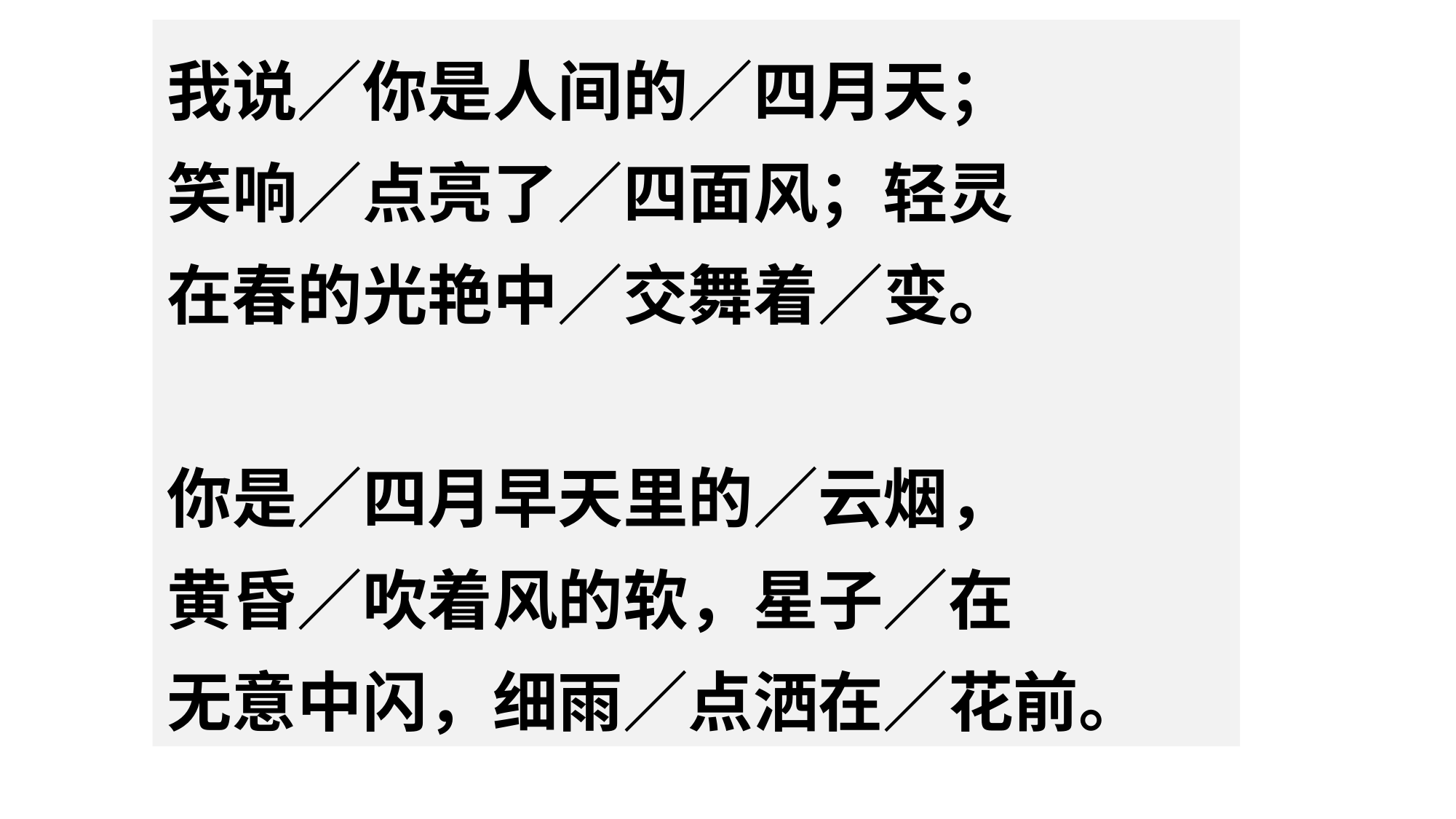

我说∕你是人间的∕四月天；
笑响∕点亮了∕四面风；轻灵
在春的光艳中∕交舞着∕变。

你是∕四月早天里的∕云烟，
黄昏∕吹着风的软，星子∕在
无意中闪，细雨∕点洒在∕花前。